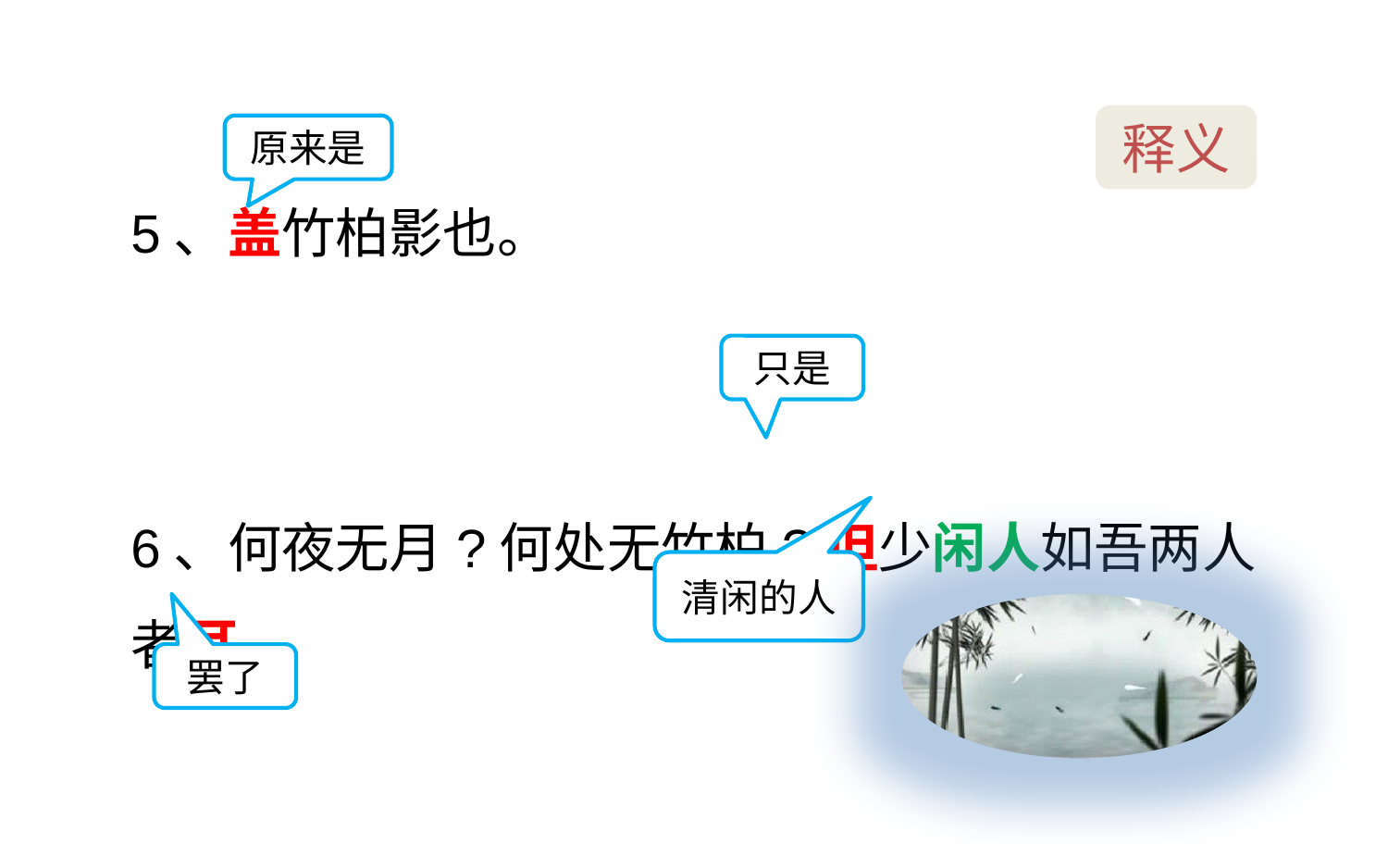

5、盖竹柏影也。

6、何夜无月?何处无竹柏?但少闲人如吾两人者耳。

释义
原来是
只是
清闲的人

罢了